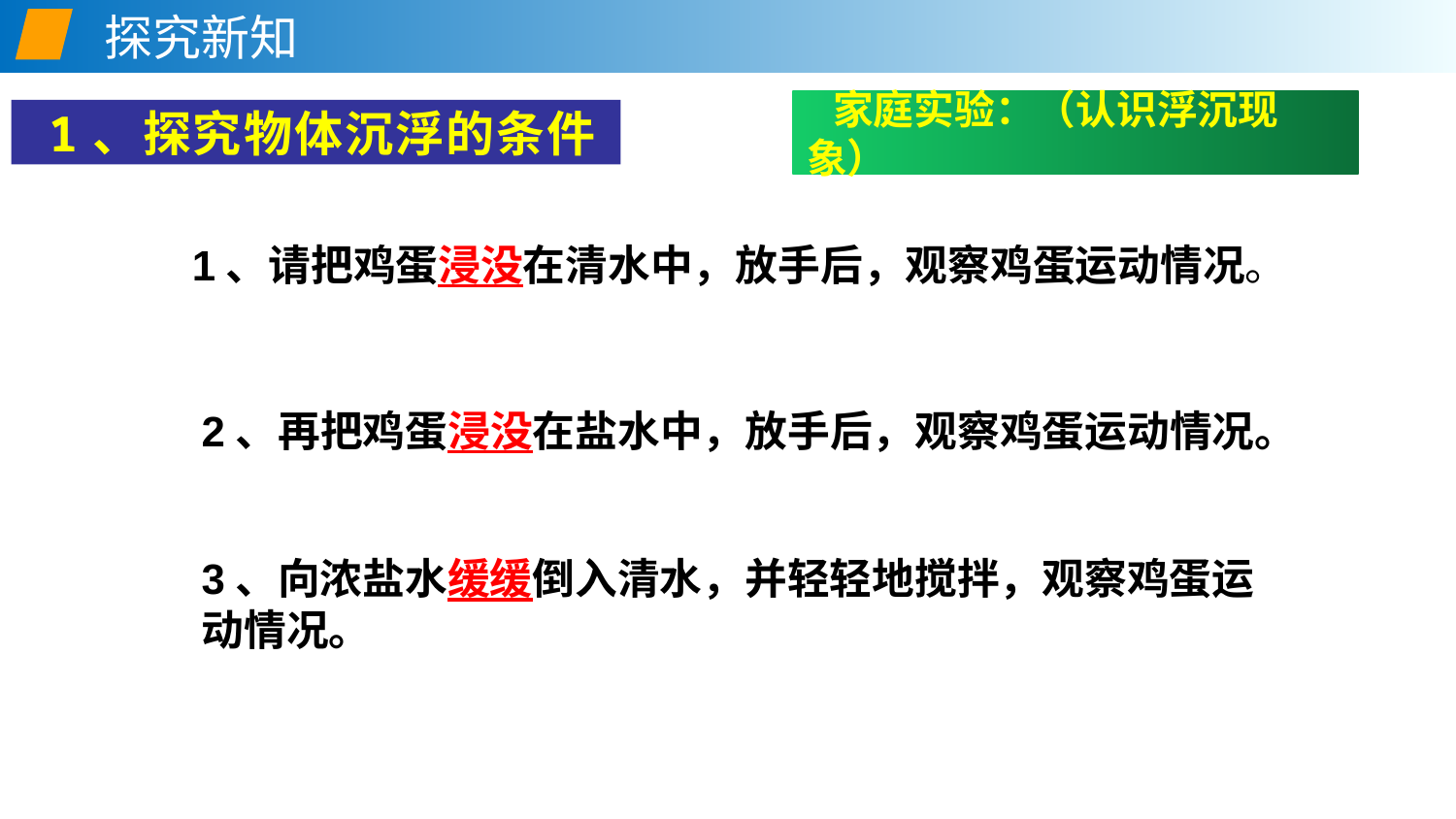

探究新知
  家庭实验：（认识浮沉现象）
 1、探究物体沉浮的条件
 1、请把鸡蛋浸没在清水中，放手后，观察鸡蛋运动情况。
2、再把鸡蛋浸没在盐水中，放手后，观察鸡蛋运动情况。
2、
3、向浓盐水缓缓倒入清水，并轻轻地搅拌，观察鸡蛋运
动情况。